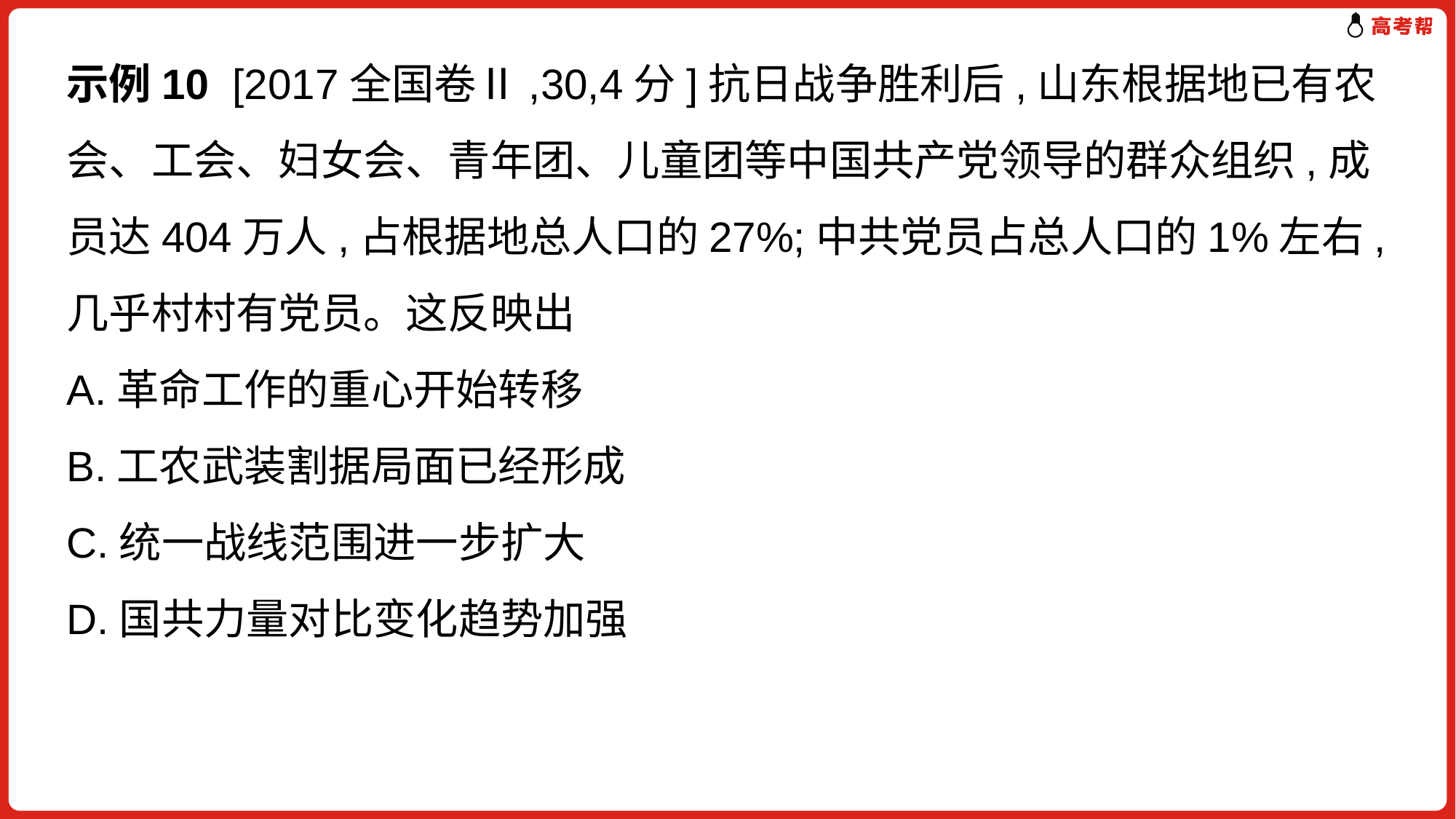

示例10  [2017全国卷Ⅱ,30,4分]抗日战争胜利后,山东根据地已有农会、工会、妇女会、青年团、儿童团等中国共产党领导的群众组织,成员达404万人,占根据地总人口的27%;中共党员占总人口的1%左右,几乎村村有党员。这反映出
A.革命工作的重心开始转移
B.工农武装割据局面已经形成
C.统一战线范围进一步扩大
D.国共力量对比变化趋势加强